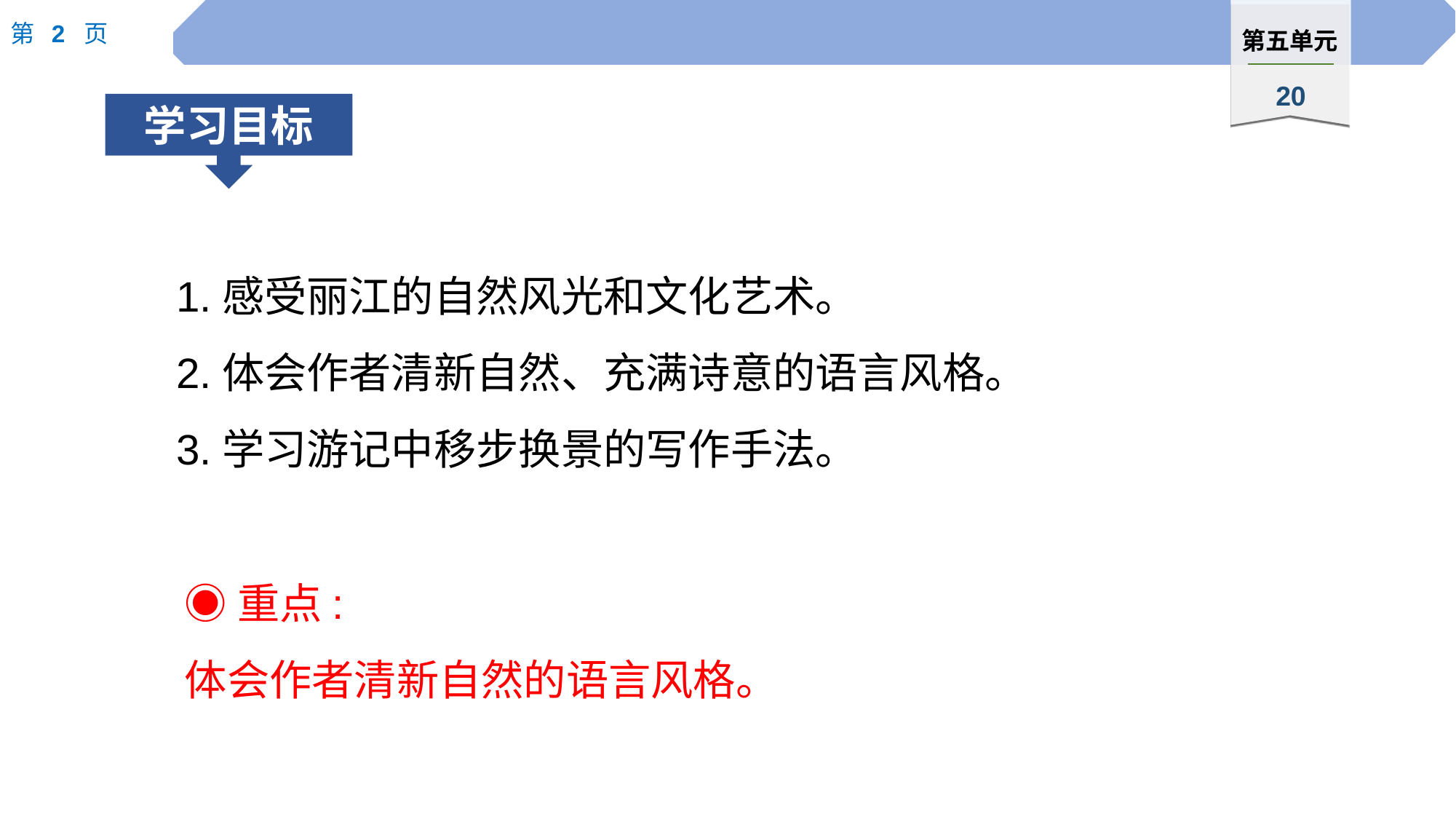

1.感受丽江的自然风光和文化艺术。
2.体会作者清新自然、充满诗意的语言风格。
3.学习游记中移步换景的写作手法。
◉重点:
体会作者清新自然的语言风格。